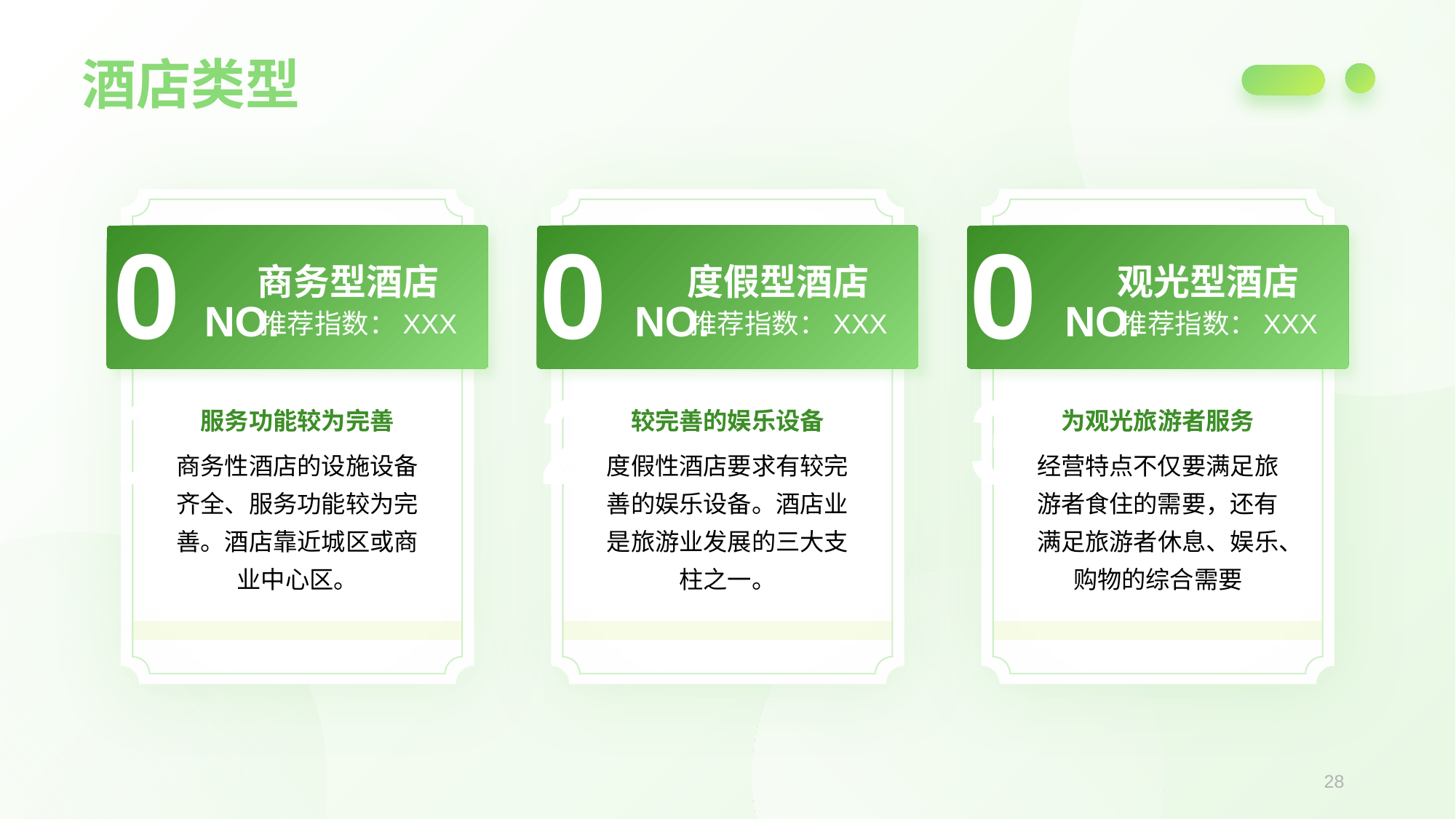

酒店类型

01
02
03

商务型酒店
度假型酒店
观光型酒店
NO.
NO.
NO.
推荐指数：XXX
推荐指数：XXX
推荐指数：XXX
服务功能较为完善
较完善的娱乐设备
为观光旅游者服务
商务性酒店的设施设备齐全、服务功能较为完善。酒店靠近城区或商业中心区。
度假性酒店要求有较完善的娱乐设备。酒店业是旅游业发展的三大支柱之一。
经营特点不仅要满足旅游者食住的需要，还有满足旅游者休息、娱乐、购物的综合需要

28